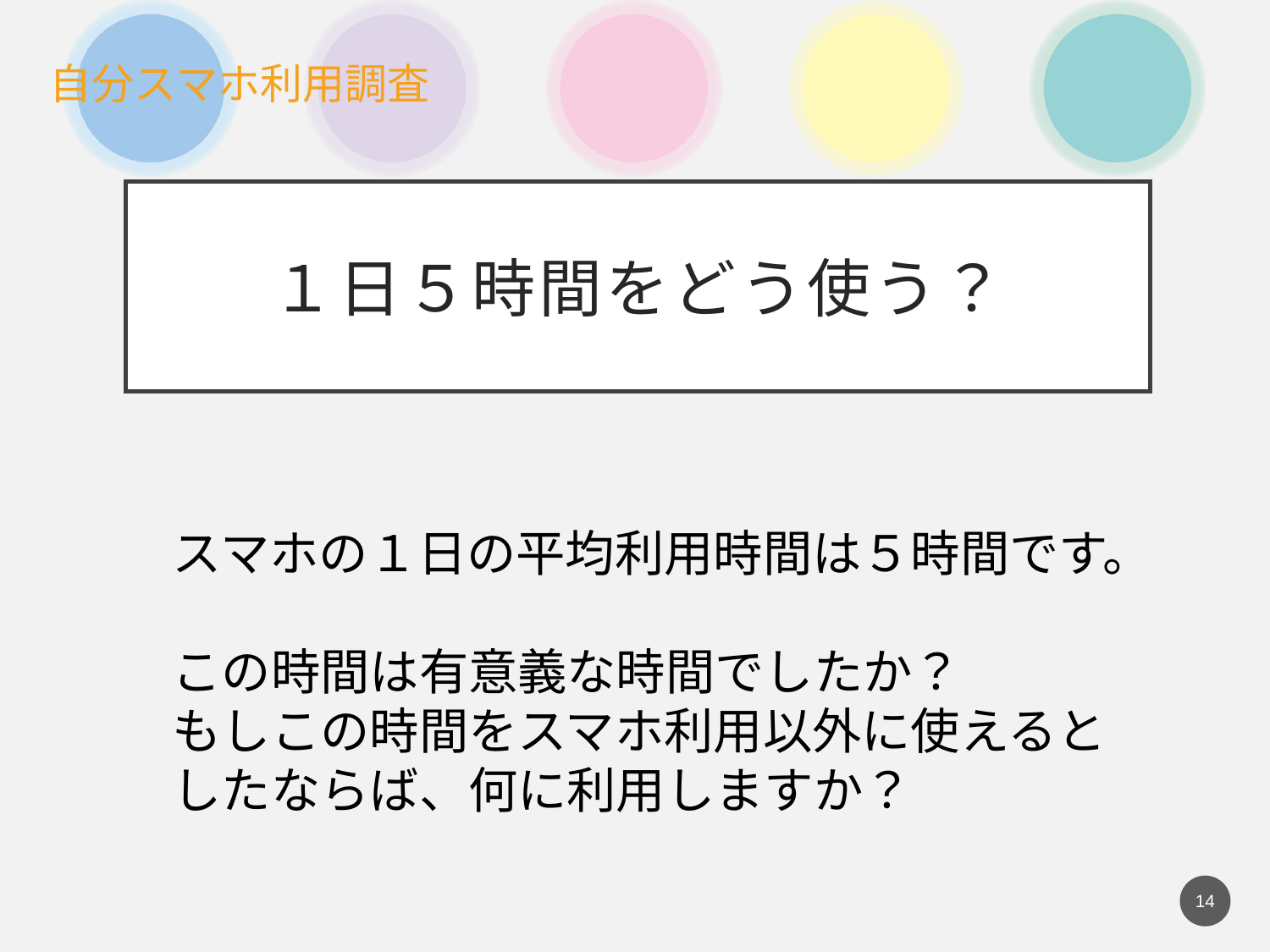

１日５時間をどう使う？
スマホの１日の平均利用時間は５時間です。
この時間は有意義な時間でしたか？
もしこの時間をスマホ利用以外に使えるとしたならば、何に利用しますか？
14